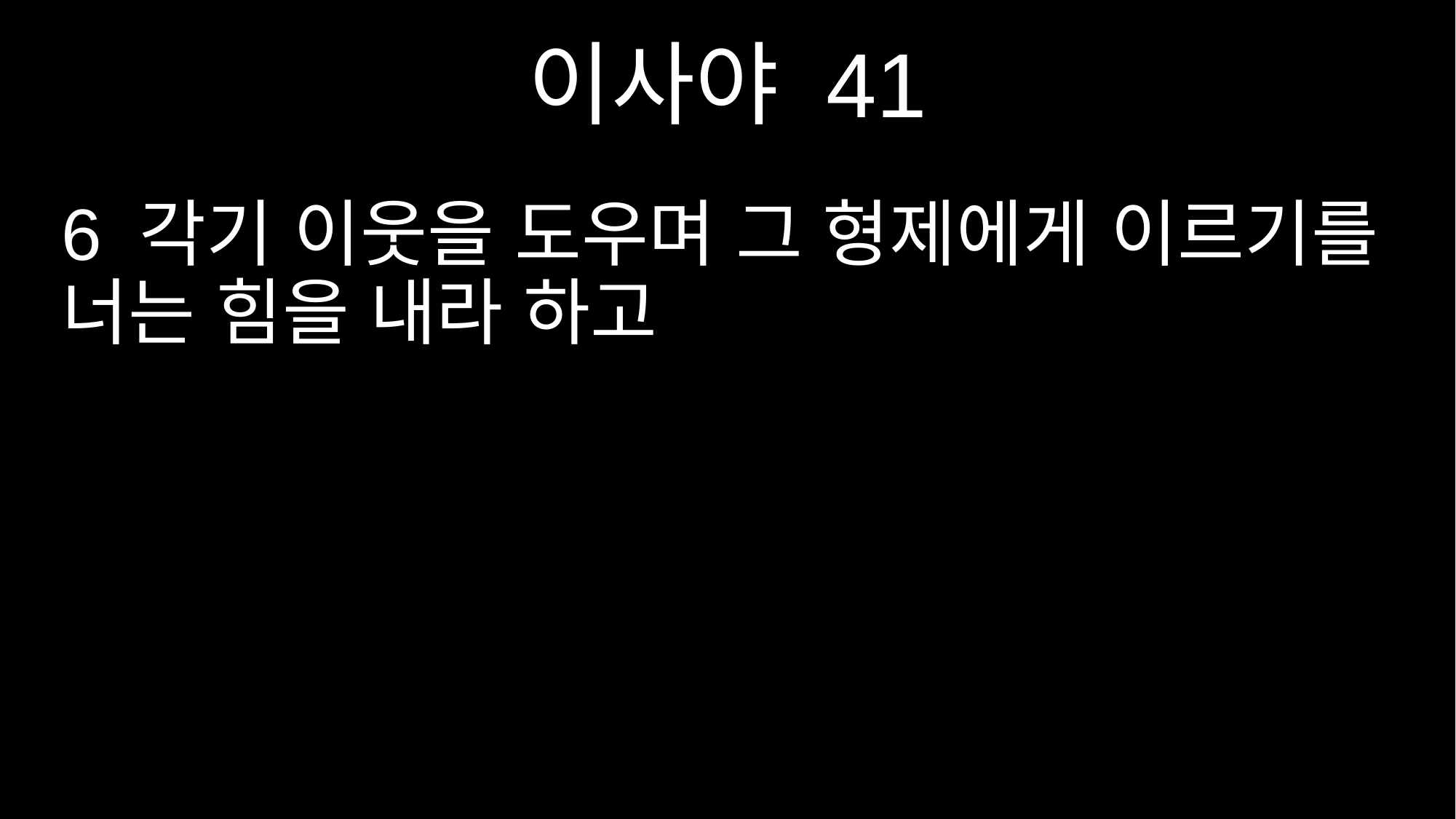

이사야 41
6 각기 이웃을 도우며 그 형제에게 이르기를 너는 힘을 내라 하고